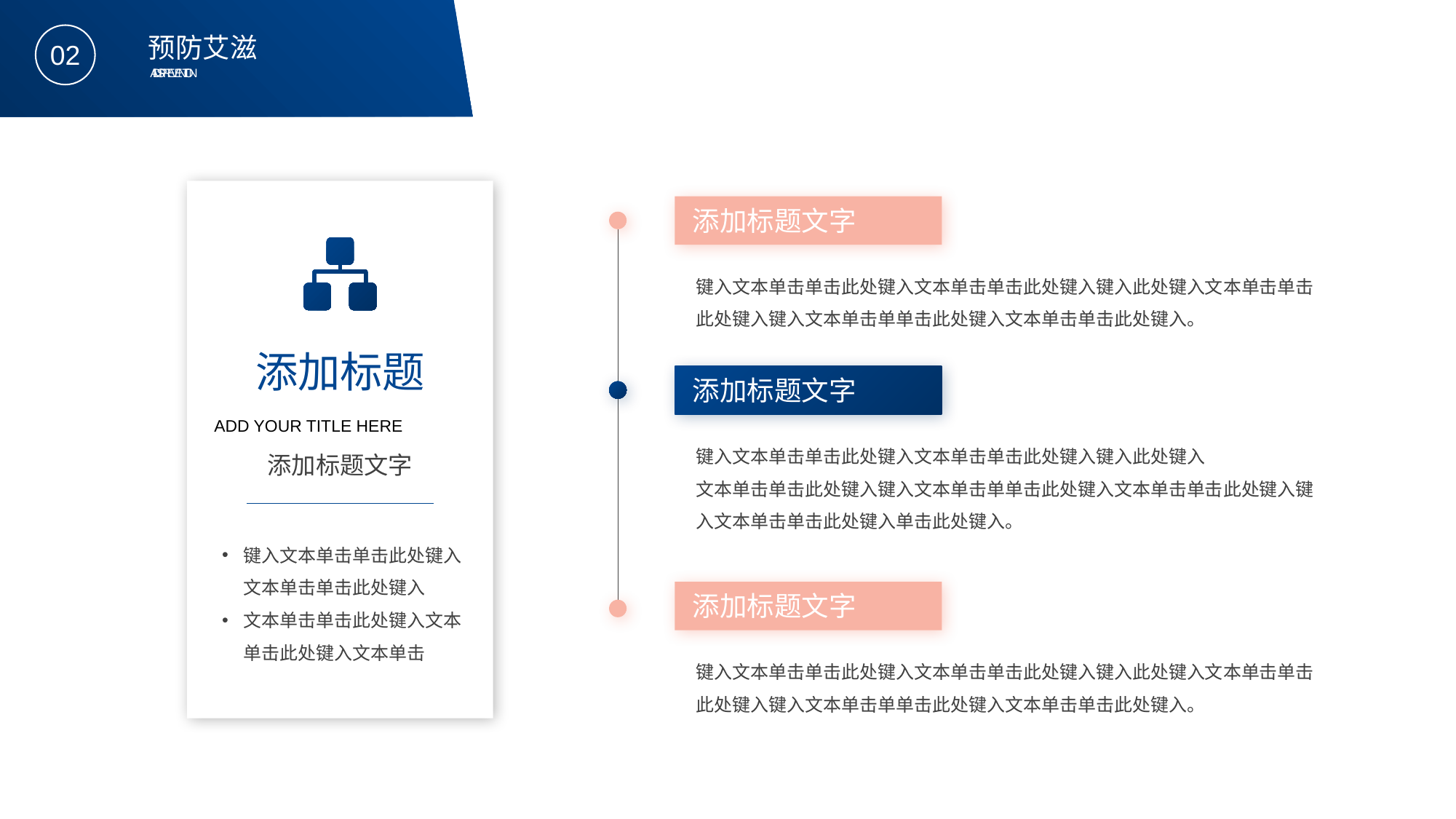

BY YUSHEN

预防艾滋
02
AIDS PREVENTION

添加标题
ADD YOUR TITLE HERE
添加标题文字
键入文本单击单击此处键入文本单击单击此处键入
文本单击单击此处键入文本单击此处键入文本单击

添加标题文字

键入文本单击单击此处键入文本单击单击此处键入键入此处键入文本单击单击此处键入键入文本单击单单击此处键入文本单击单击此处键入。

添加标题文字

键入文本单击单击此处键入文本单击单击此处键入键入此处键入
文本单击单击此处键入键入文本单击单单击此处键入文本单击单击此处键入键入文本单击单击此处键入单击此处键入。

添加标题文字

键入文本单击单击此处键入文本单击单击此处键入键入此处键入文本单击单击此处键入键入文本单击单单击此处键入文本单击单击此处键入。